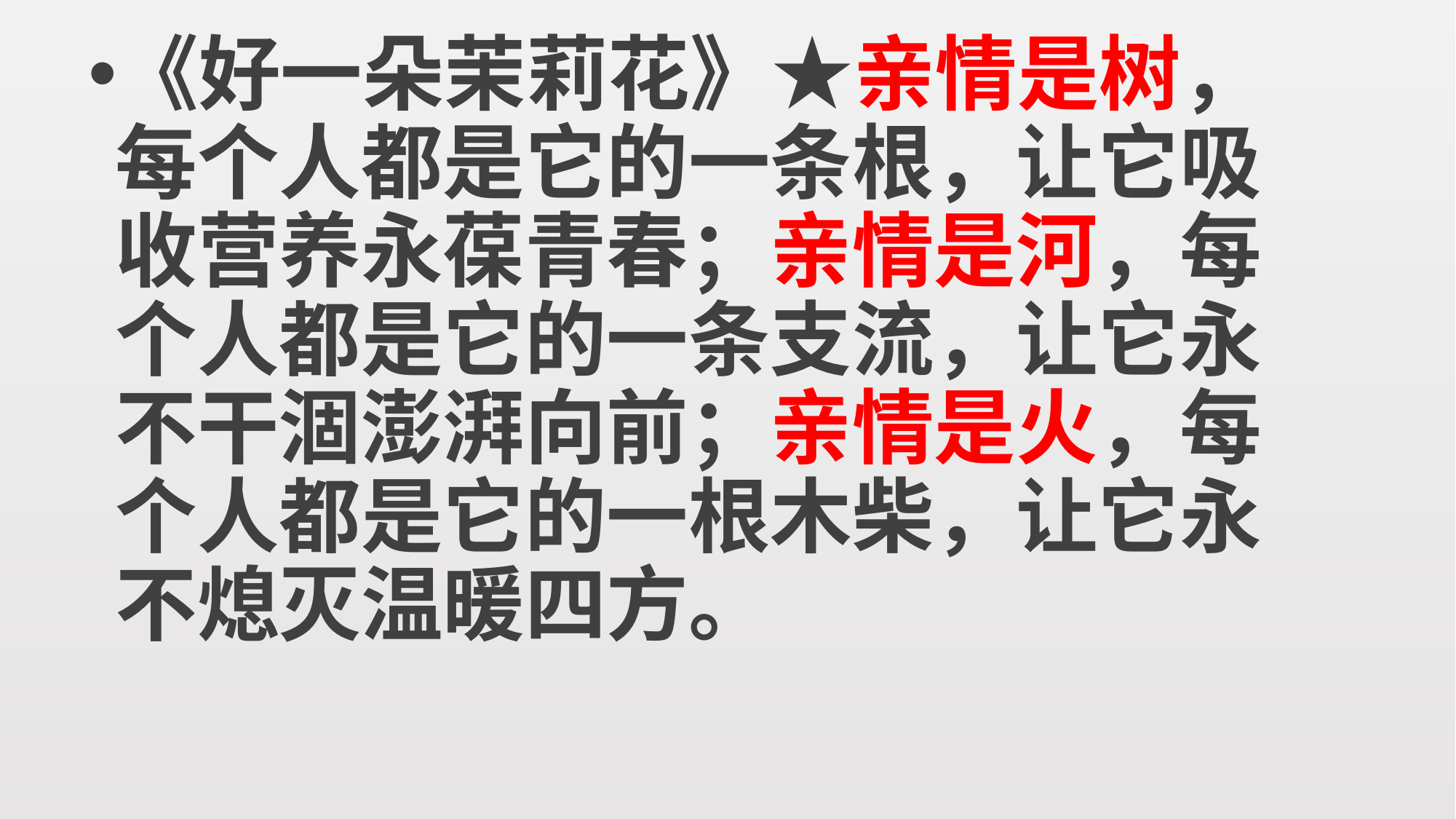

《好一朵茉莉花》★亲情是树，每个人都是它的一条根，让它吸收营养永葆青春；亲情是河，每个人都是它的一条支流，让它永不干涸澎湃向前；亲情是火，每个人都是它的一根木柴，让它永不熄灭温暖四方。